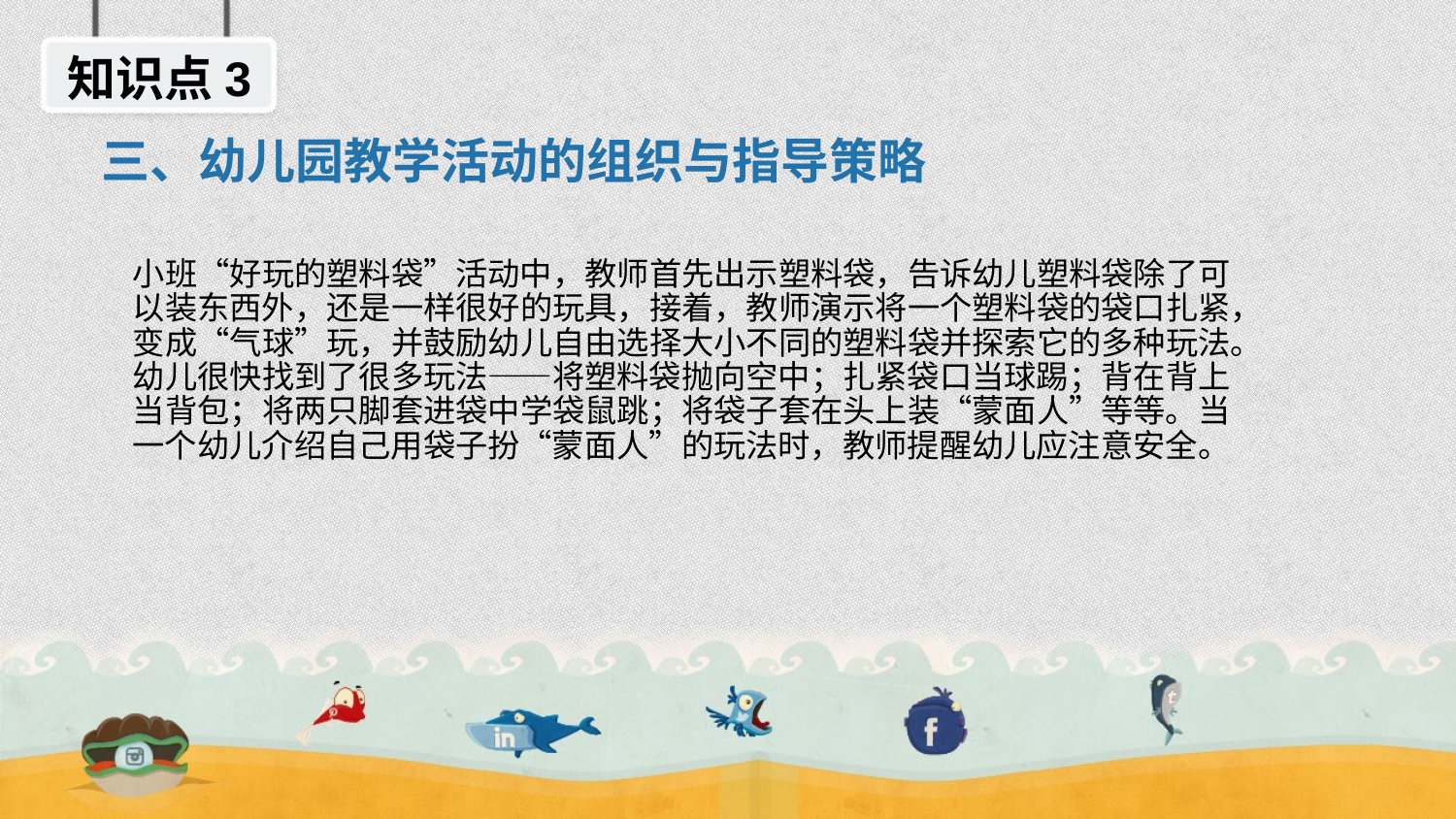

知识点3
三、幼儿园教学活动的组织与指导策略
小班“好玩的塑料袋”活动中，教师首先出示塑料袋，告诉幼儿塑料袋除了可以装东西外，还是一样很好的玩具，接着，教师演示将一个塑料袋的袋口扎紧，变成“气球”玩，并鼓励幼儿自由选择大小不同的塑料袋并探索它的多种玩法。幼儿很快找到了很多玩法——将塑料袋抛向空中；扎紧袋口当球踢；背在背上当背包；将两只脚套进袋中学袋鼠跳；将袋子套在头上装“蒙面人”等等。当一个幼儿介绍自己用袋子扮“蒙面人”的玩法时，教师提醒幼儿应注意安全。